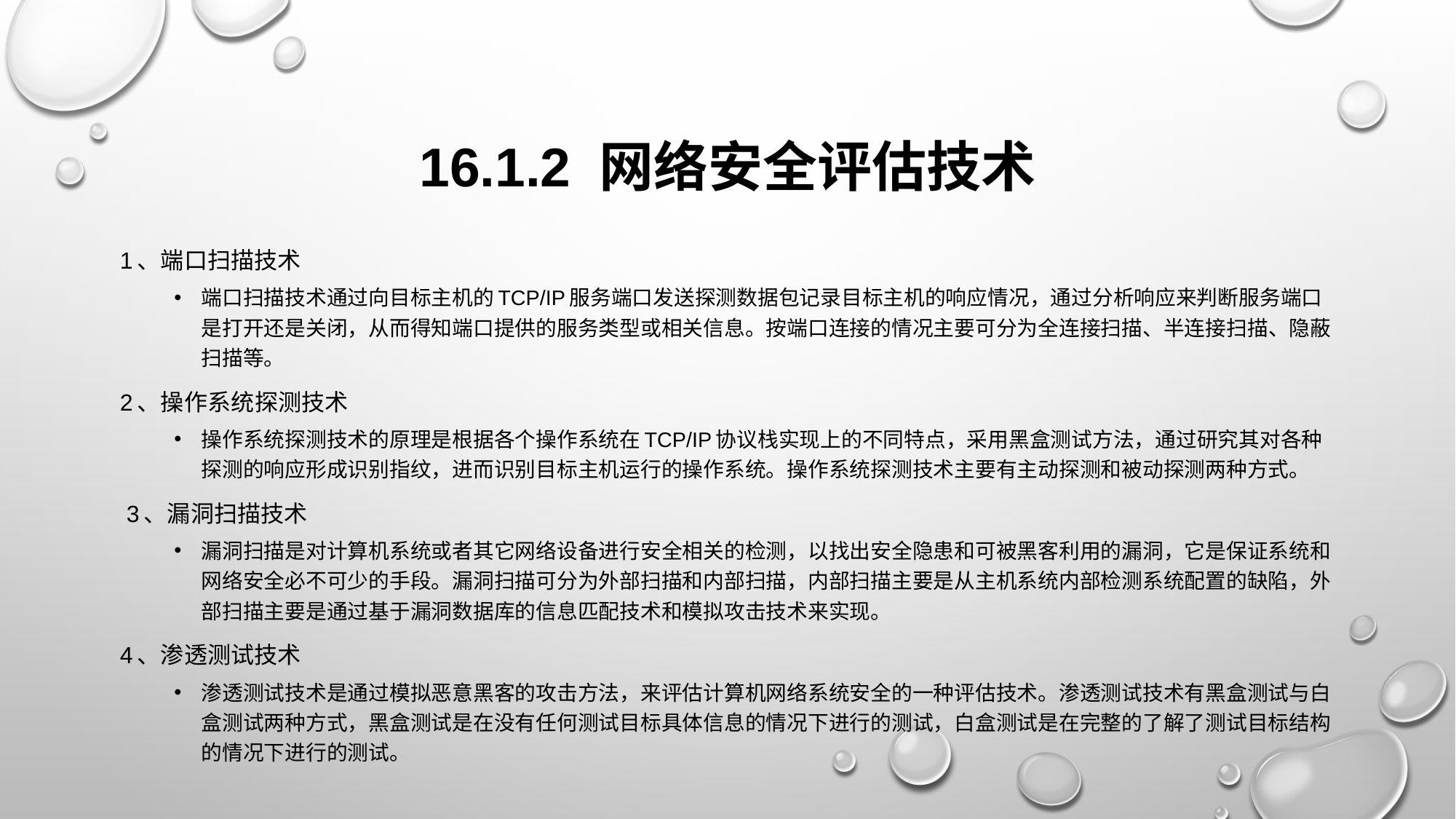

# 16.1.2 网络安全评估技术
1、端口扫描技术
端口扫描技术通过向目标主机的TCP/IP服务端口发送探测数据包记录目标主机的响应情况，通过分析响应来判断服务端口是打开还是关闭，从而得知端口提供的服务类型或相关信息。按端口连接的情况主要可分为全连接扫描、半连接扫描、隐蔽扫描等。
2、操作系统探测技术
操作系统探测技术的原理是根据各个操作系统在TCP/IP协议栈实现上的不同特点，采用黑盒测试方法，通过研究其对各种探测的响应形成识别指纹，进而识别目标主机运行的操作系统。操作系统探测技术主要有主动探测和被动探测两种方式。
 3、漏洞扫描技术
漏洞扫描是对计算机系统或者其它网络设备进行安全相关的检测，以找出安全隐患和可被黑客利用的漏洞，它是保证系统和网络安全必不可少的手段。漏洞扫描可分为外部扫描和内部扫描，内部扫描主要是从主机系统内部检测系统配置的缺陷，外部扫描主要是通过基于漏洞数据库的信息匹配技术和模拟攻击技术来实现。
4、渗透测试技术
渗透测试技术是通过模拟恶意黑客的攻击方法，来评估计算机网络系统安全的一种评估技术。渗透测试技术有黑盒测试与白盒测试两种方式，黑盒测试是在没有任何测试目标具体信息的情况下进行的测试，白盒测试是在完整的了解了测试目标结构的情况下进行的测试。